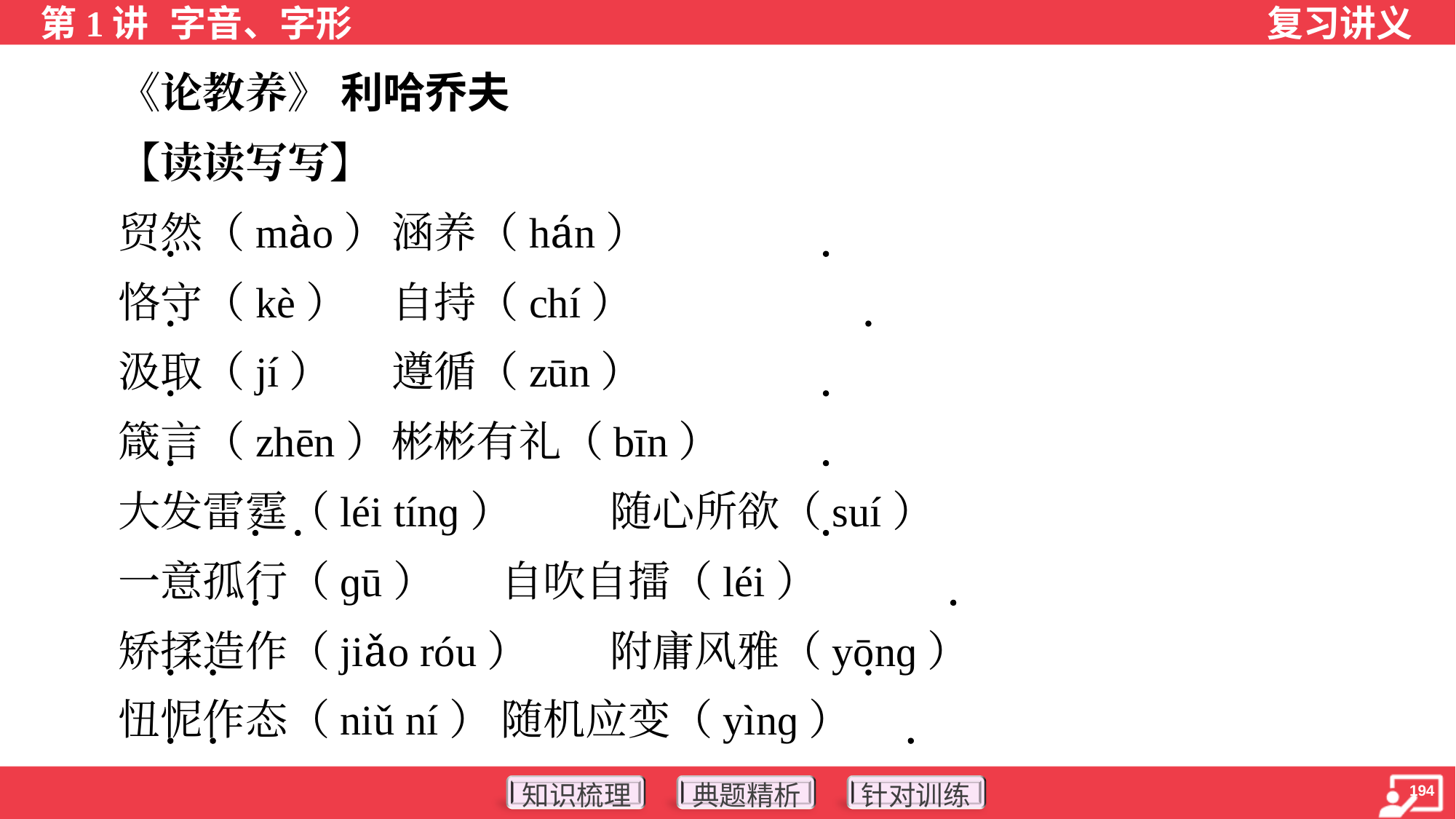

《论教养》 利哈乔夫
    【读读写写】
    贸然（mào）	涵养（hán）
    恪守（kè）	自持（chí）
    汲取（jí）	遵循（zūn）
    箴言（zhēn）	彬彬有礼（bīn）
    大发雷霆（léi tínɡ）	随心所欲（suí）
    一意孤行（ɡū）	自吹自擂（léi）
    矫揉造作（jiǎo róu）	附庸风雅（yōnɡ）
    忸怩作态（niǔ ní）	随机应变（yìnɡ）